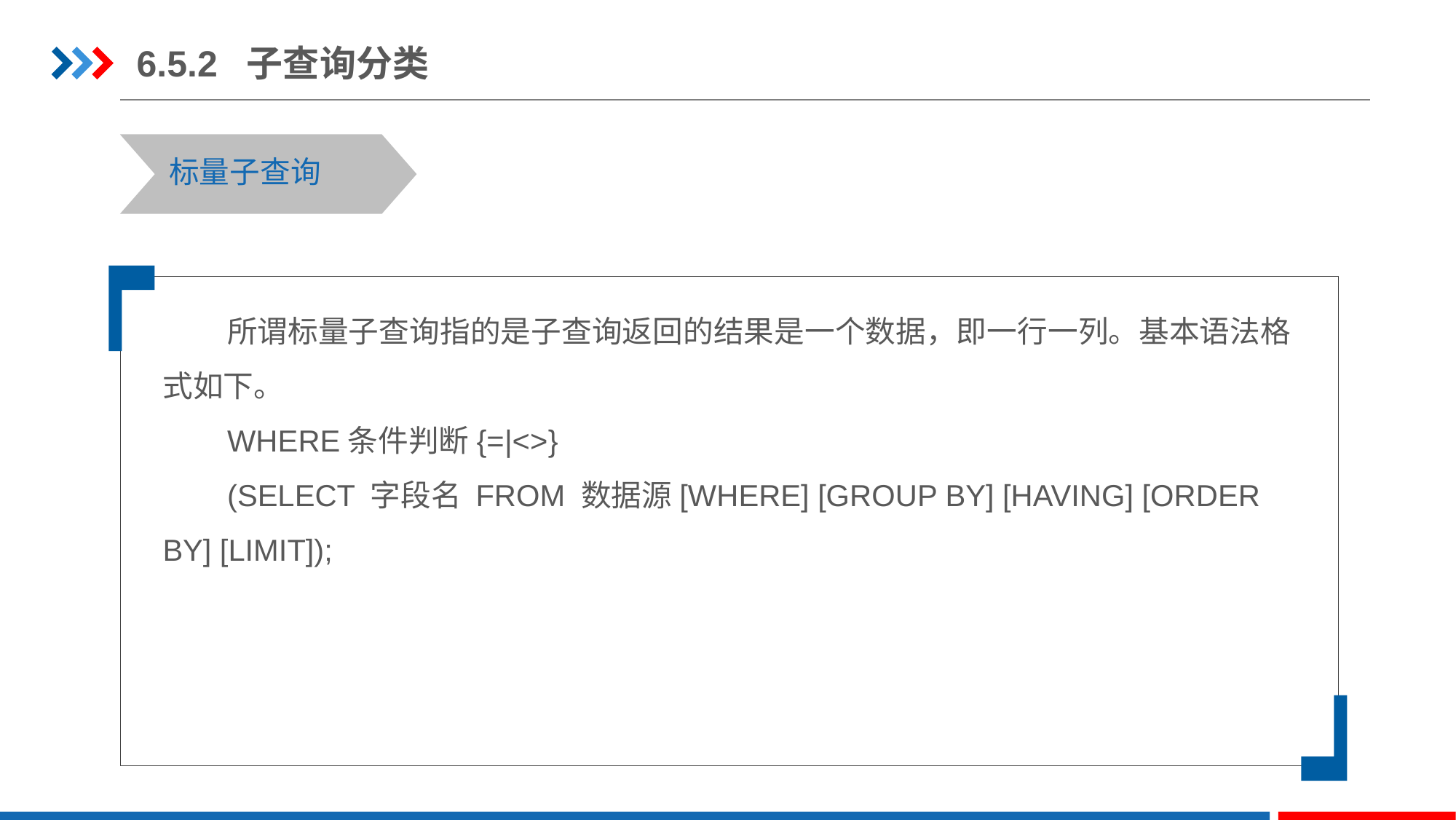

6.5.2  子查询分类

标量子查询

所谓标量子查询指的是子查询返回的结果是一个数据，即一行一列。基本语法格式如下。
WHERE条件判断{=|<>}
(SELECT 字段名 FROM 数据源[WHERE] [GROUP BY] [HAVING] [ORDER BY] [LIMIT]);